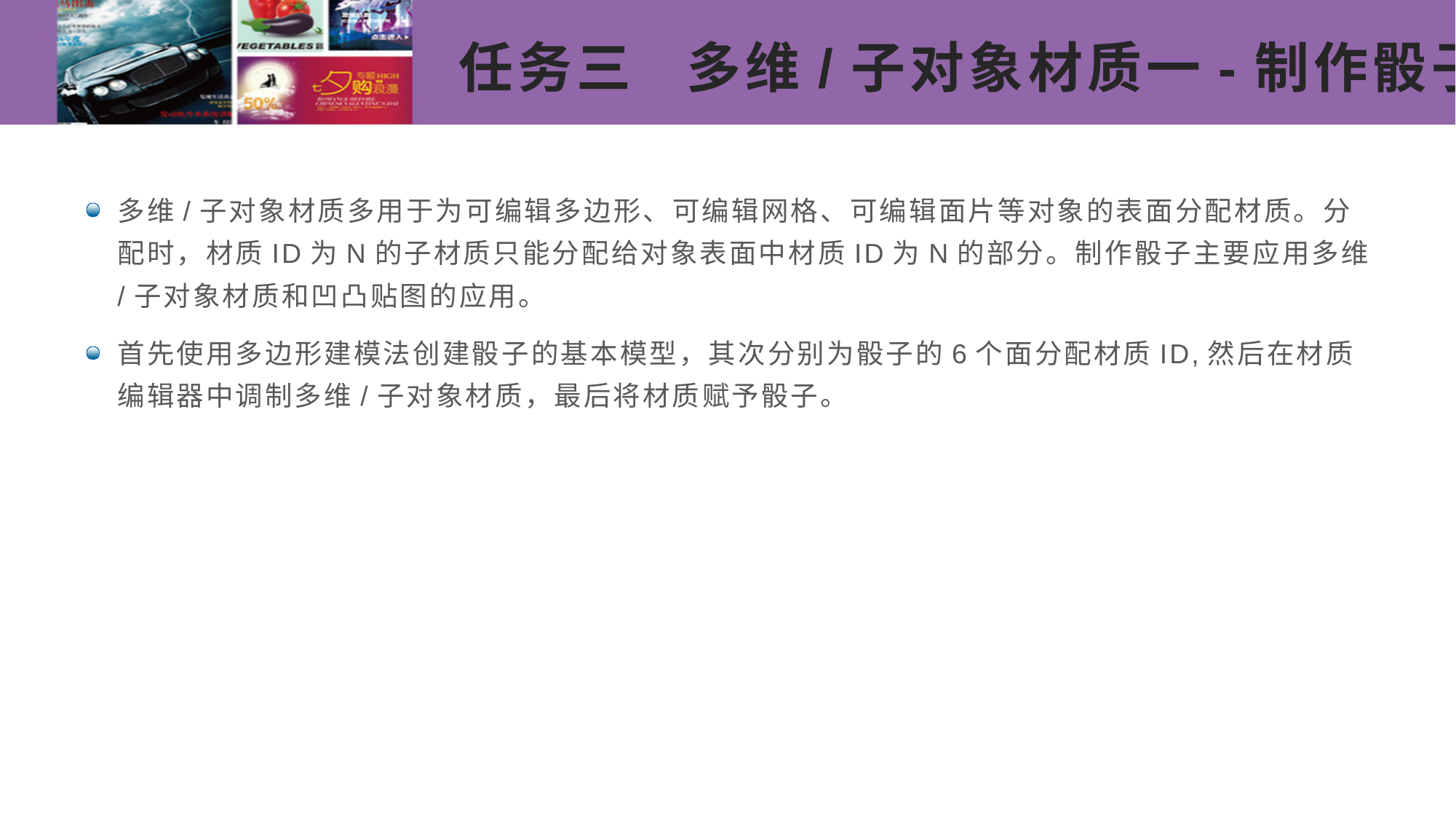

# 任务三   多维/子对象材质一-制作骰子
多维/子对象材质多用于为可编辑多边形、可编辑网格、可编辑面片等对象的表面分配材质。分配时，材质ID为N的子材质只能分配给对象表面中材质ID为N的部分。制作骰子主要应用多维/子对象材质和凹凸贴图的应用。
首先使用多边形建模法创建骰子的基本模型，其次分别为骰子的6个面分配材质ID,然后在材质编辑器中调制多维/子对象材质，最后将材质赋予骰子。